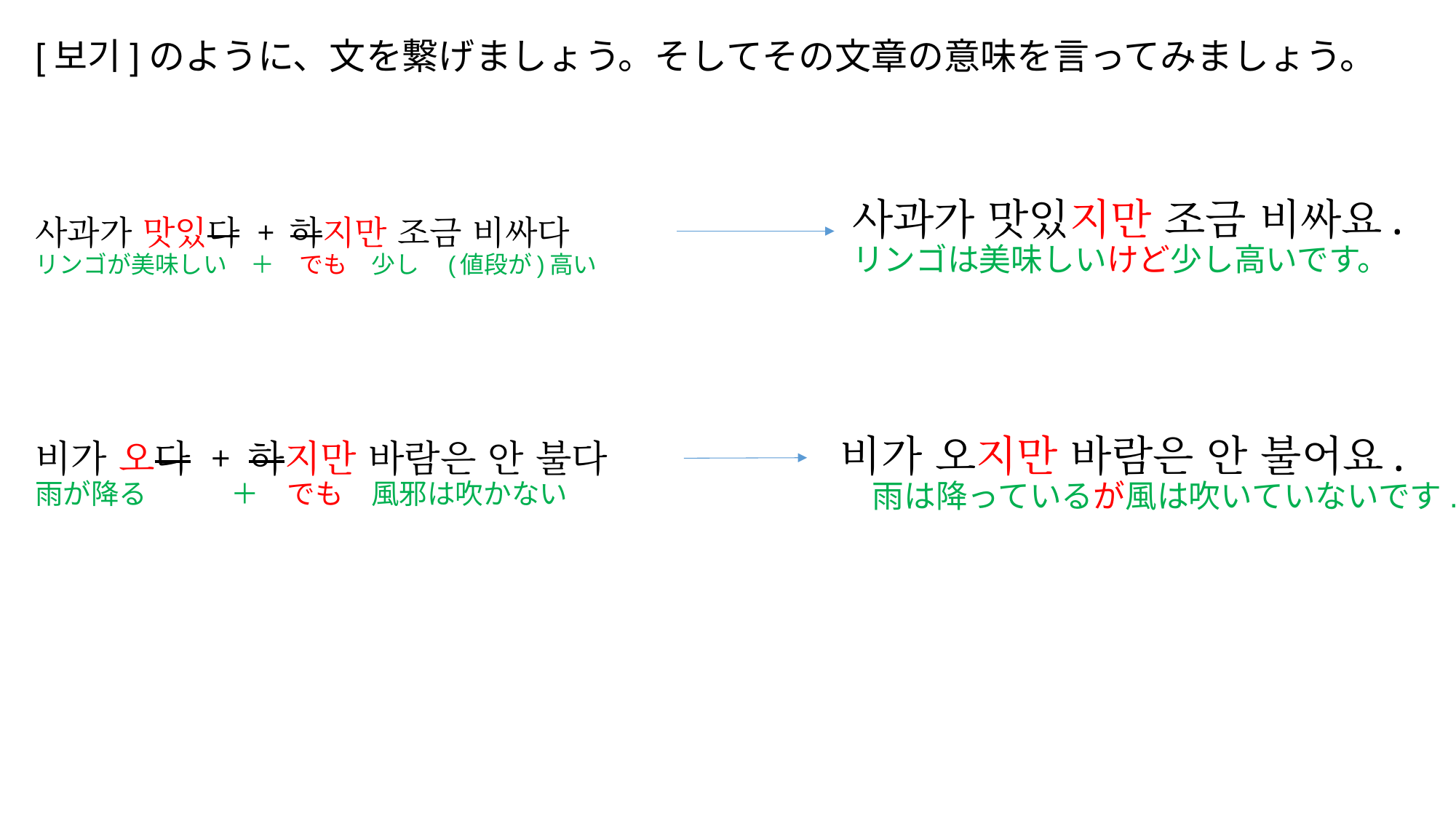

# [보기]のように、文を繋げましょう。そしてその文章の意味を言ってみましょう。
사과가 맛있지만 조금 비싸요.
リンゴは美味しいけど少し高いです。
사과가 맛있다 + 하지만 조금 비싸다
リンゴが美味しい　＋　でも　少し　(値段が)高い
비가 오다 + 하지만 바람은 안 불다
雨が降る　　　＋　でも　風邪は吹かない
비가 오지만 바람은 안 불어요.
　雨は降っているが風は吹いていないです.